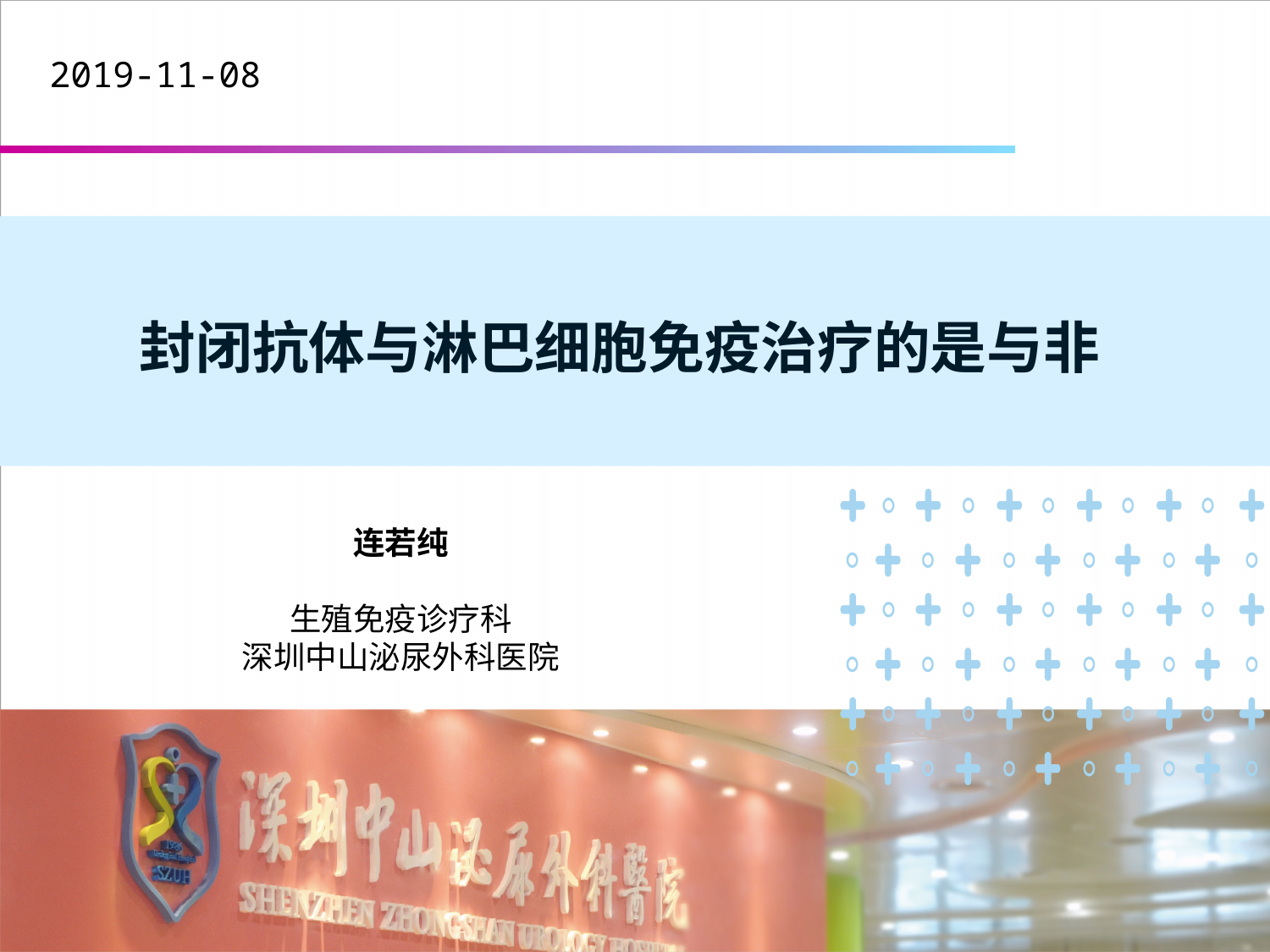

2019-11-08

封闭抗体与淋巴细胞免疫治疗的是与非
连若纯

生殖免疫诊疗科
深圳中山泌尿外科医院